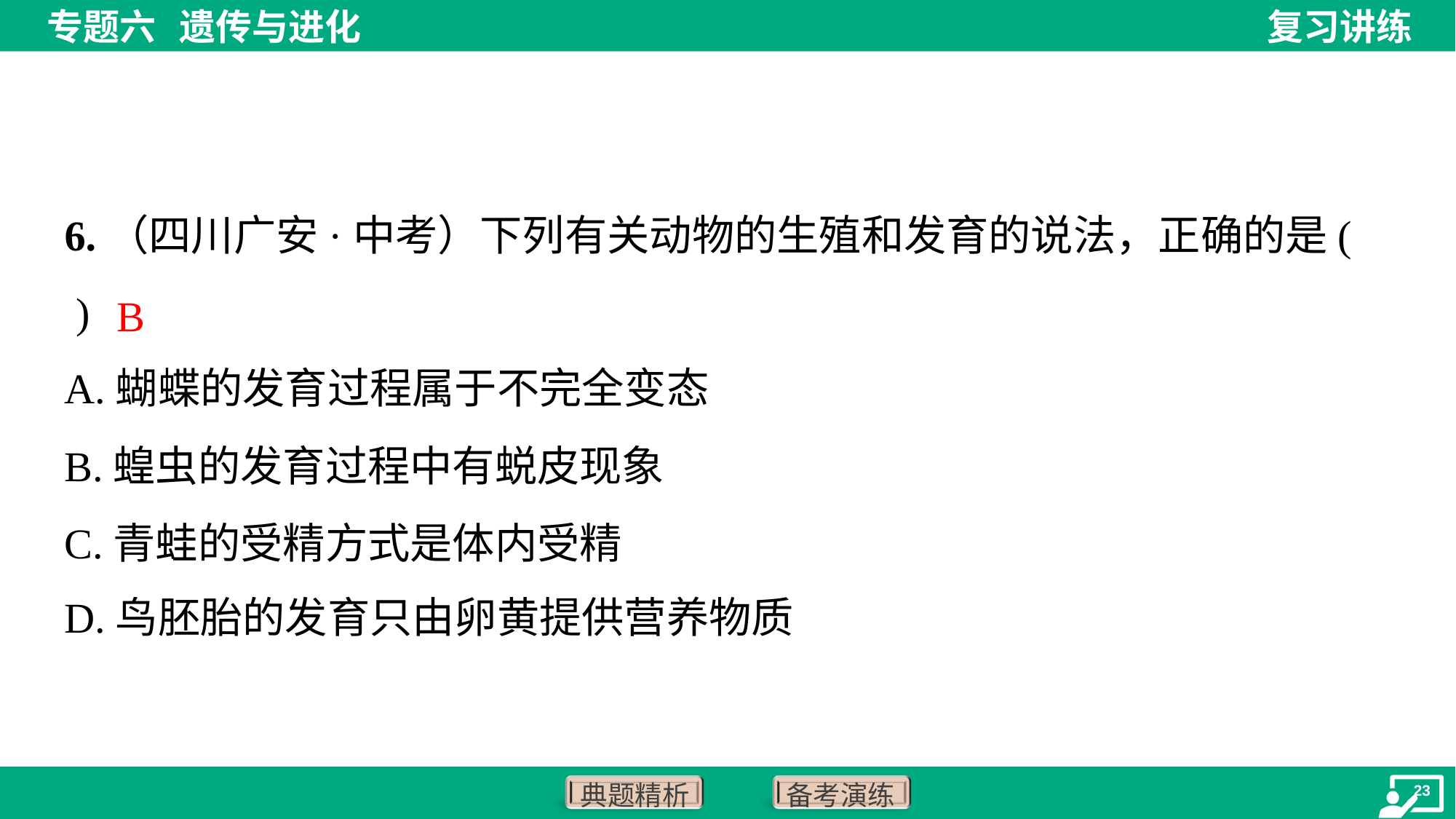

6.（四川广安·中考）下列有关动物的生殖和发育的说法，正确的是(     )
B
A.蝴蝶的发育过程属于不完全变态
B.蝗虫的发育过程中有蜕皮现象
C.青蛙的受精方式是体内受精
D.鸟胚胎的发育只由卵黄提供营养物质